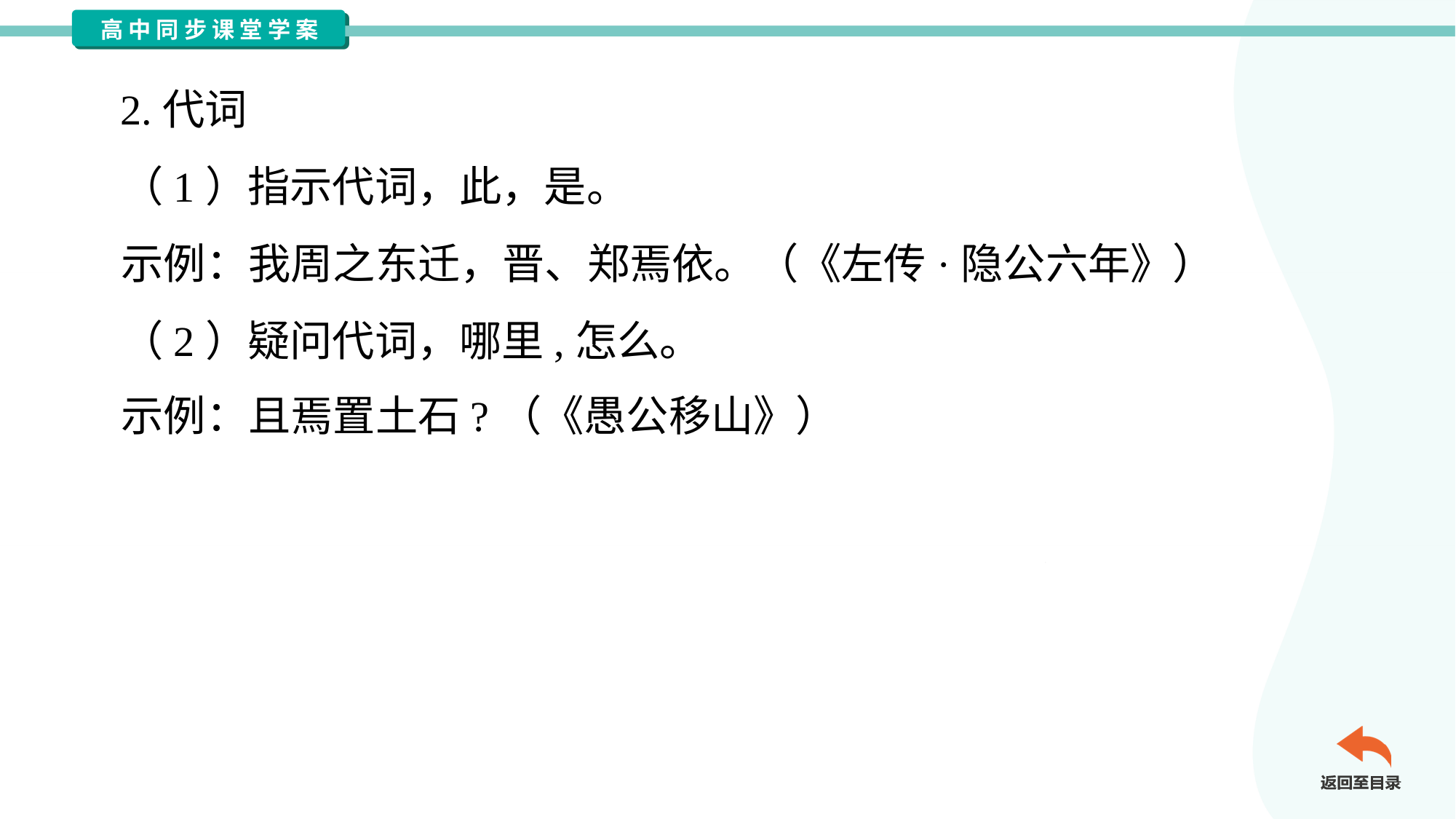

2.代词
    （1）指示代词，此，是。
    示例：我周之东迁，晋、郑焉依。（《左传·隐公六年》）
    （2）疑问代词，哪里,怎么。
    示例：且焉置土石?（《愚公移山》）